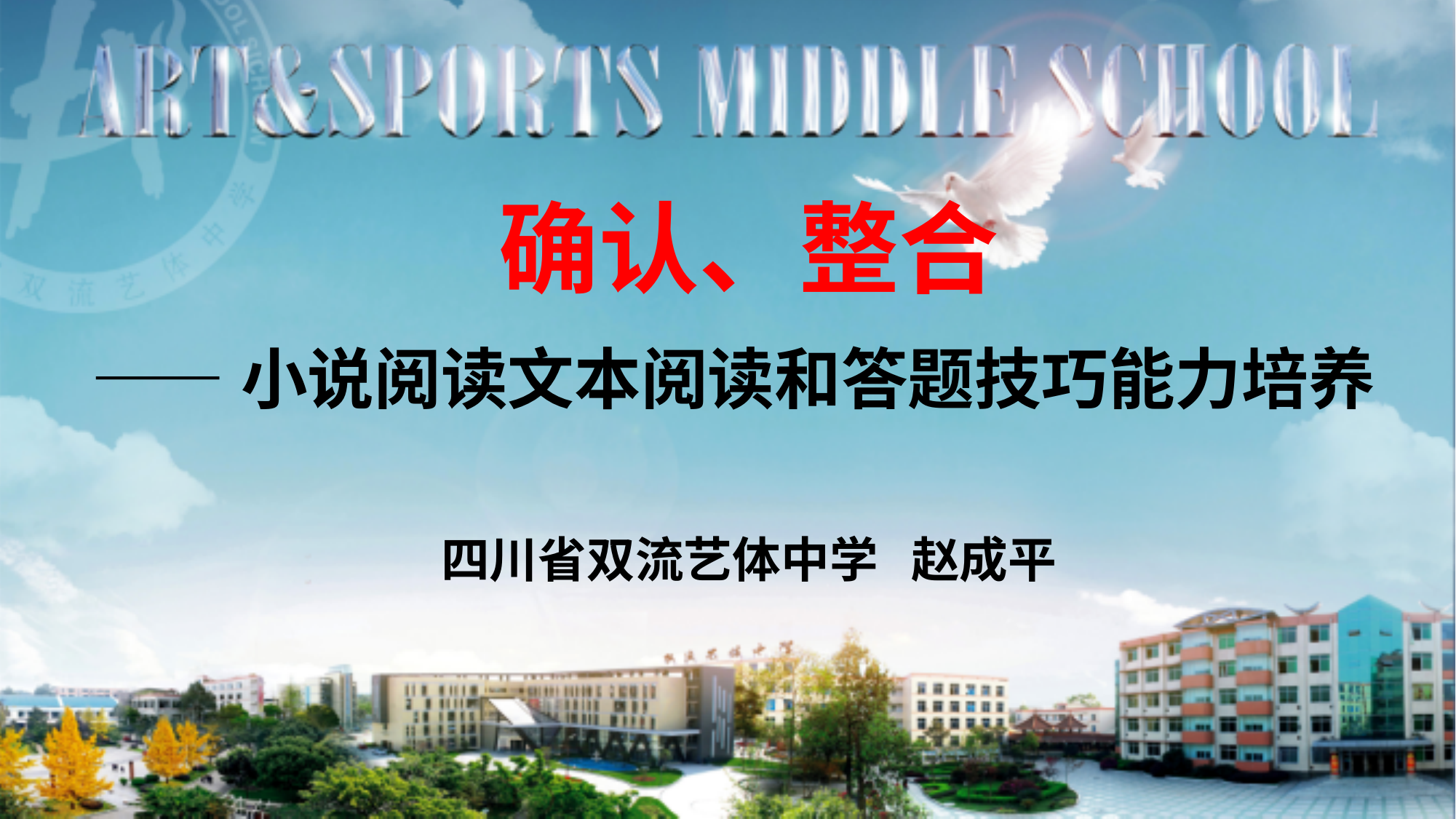

确认、整合
——小说阅读文本阅读和答题技巧能力培养

四川省双流艺体中学   赵成平